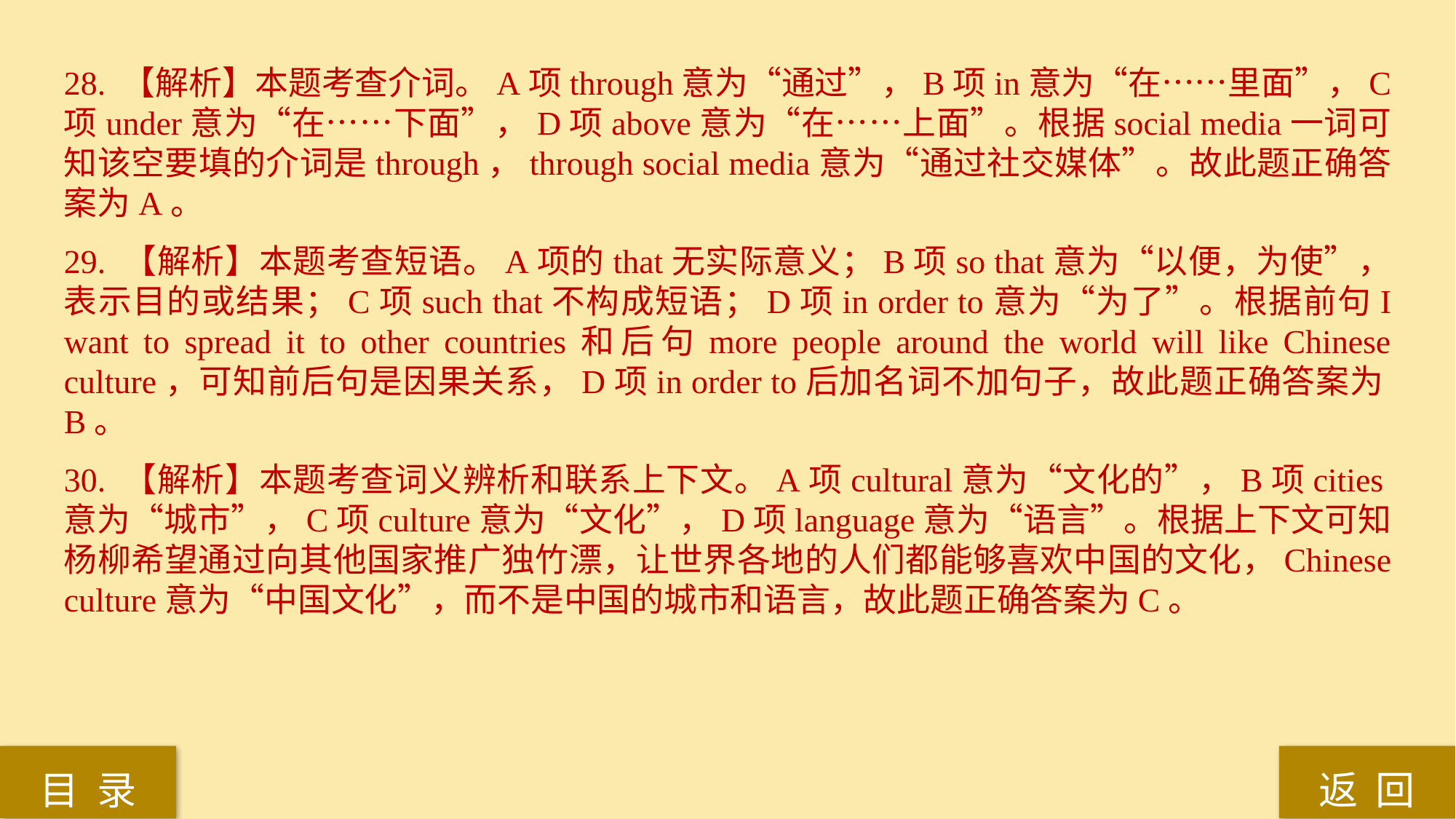

28. 【解析】本题考查介词。A项through意为“通过”，B项in意为“在……里面”，C项under意为“在……下面”，D项above意为“在……上面”。根据social media一词可知该空要填的介词是through，through social media意为“通过社交媒体”。故此题正确答案为A。
29. 【解析】本题考查短语。A项的that无实际意义；B项so that意为“以便，为使”，表示目的或结果；C项such that不构成短语；D项in order to意为“为了”。根据前句I want to spread it to other countries和后句more people around the world will like Chinese culture，可知前后句是因果关系，D项in order to后加名词不加句子，故此题正确答案为B。
30. 【解析】本题考查词义辨析和联系上下文。A项cultural意为“文化的”，B项cities意为“城市”，C项culture意为“文化”，D项language意为“语言”。根据上下文可知杨柳希望通过向其他国家推广独竹漂，让世界各地的人们都能够喜欢中国的文化，Chinese culture意为“中国文化”，而不是中国的城市和语言，故此题正确答案为C。
返  回